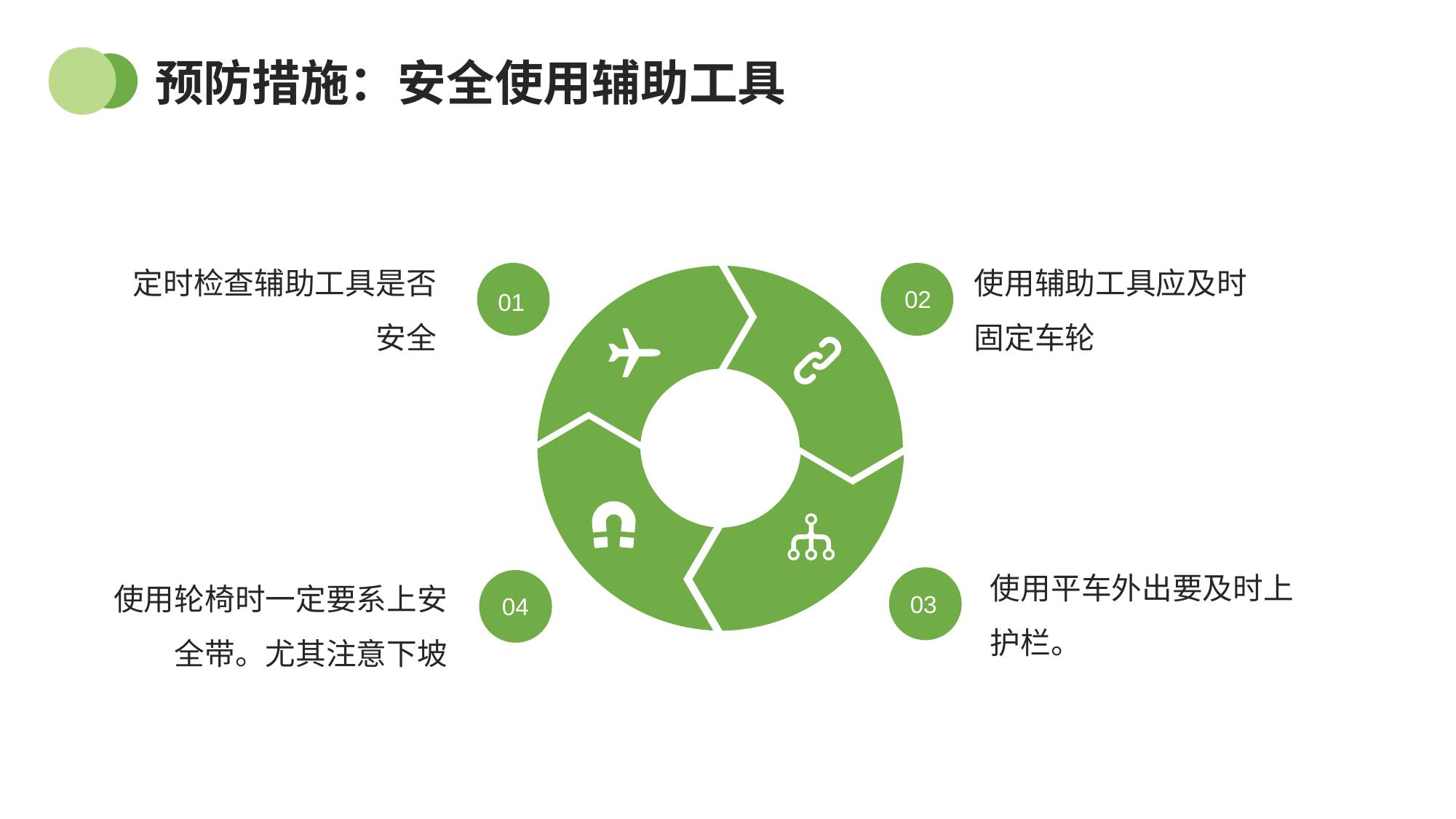

预防措施：安全使用辅助工具
定时检查辅助工具是否安全

01
使用辅助工具应及时固定车轮

02

使用平车外出要及时上护栏。

03
使用轮椅时一定要系上安全带。尤其注意下坡

04